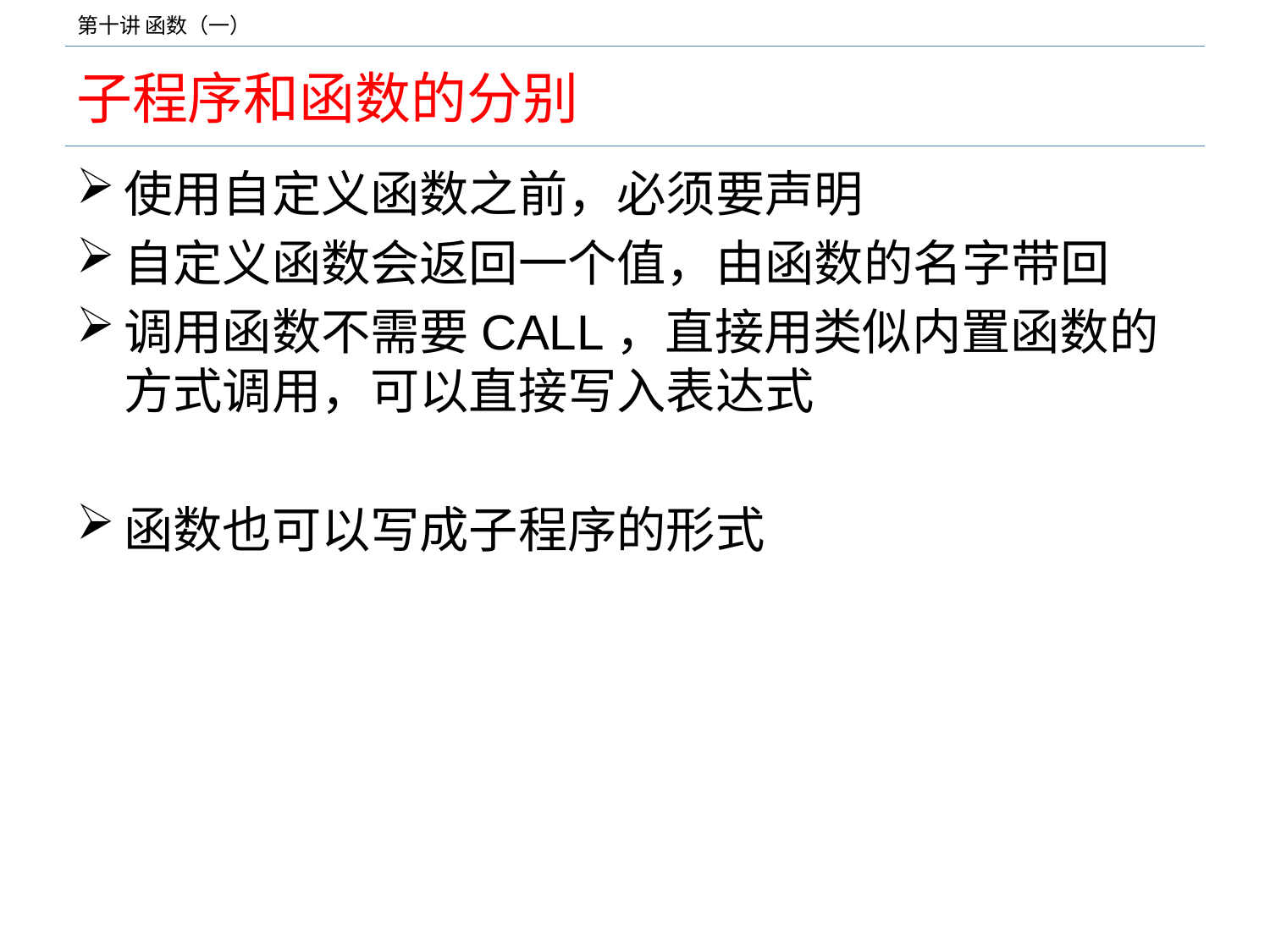

# 子程序和函数的分别
使用自定义函数之前，必须要声明
自定义函数会返回一个值，由函数的名字带回
调用函数不需要CALL，直接用类似内置函数的方式调用，可以直接写入表达式

函数也可以写成子程序的形式